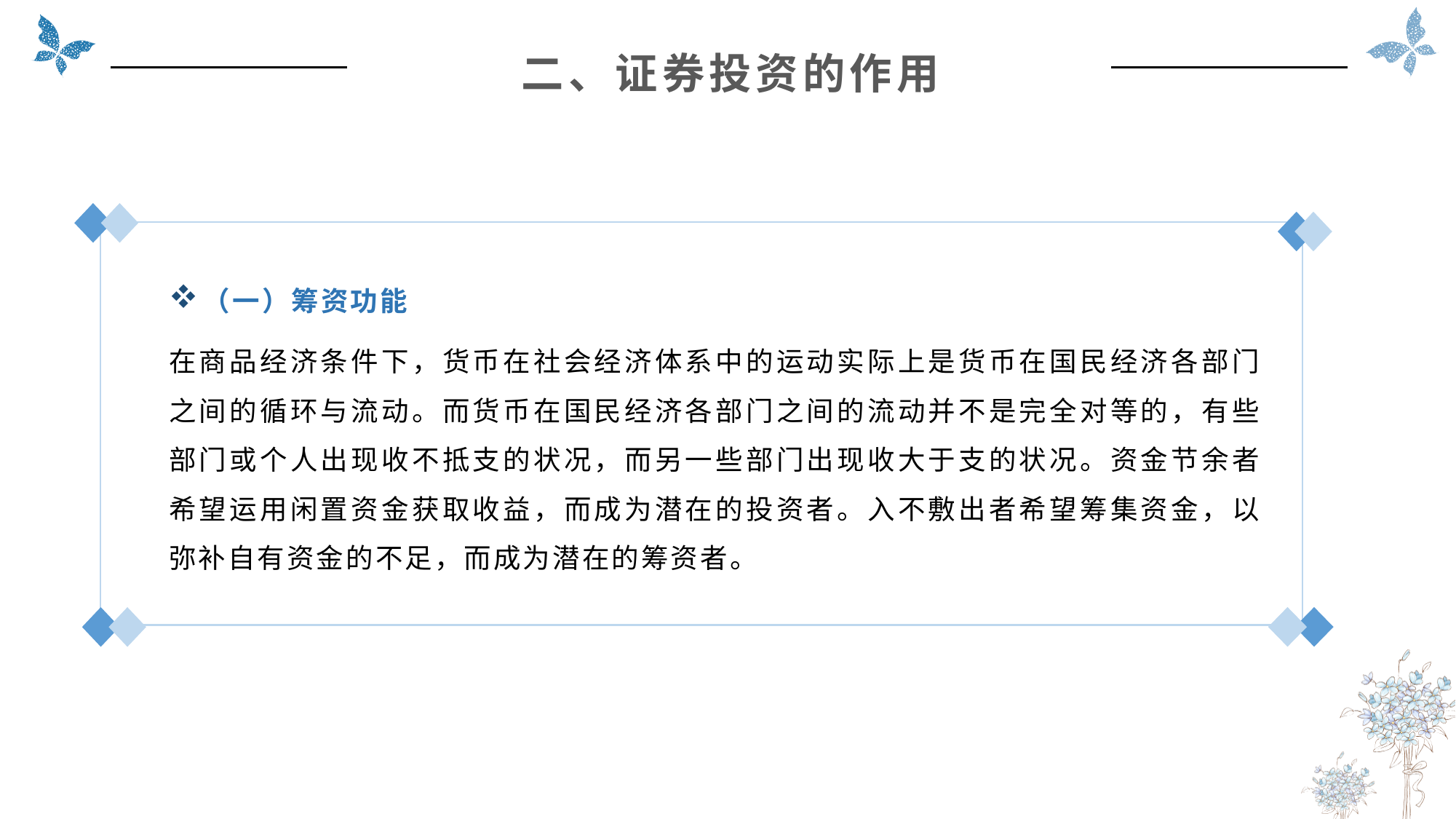

二、证券投资的作用

（一）筹资功能
在商品经济条件下，货币在社会经济体系中的运动实际上是货币在国民经济各部门之间的循环与流动。而货币在国民经济各部门之间的流动并不是完全对等的，有些部门或个人出现收不抵支的状况，而另一些部门出现收大于支的状况。资金节余者希望运用闲置资金获取收益，而成为潜在的投资者。入不敷出者希望筹集资金，以弥补自有资金的不足，而成为潜在的筹资者。